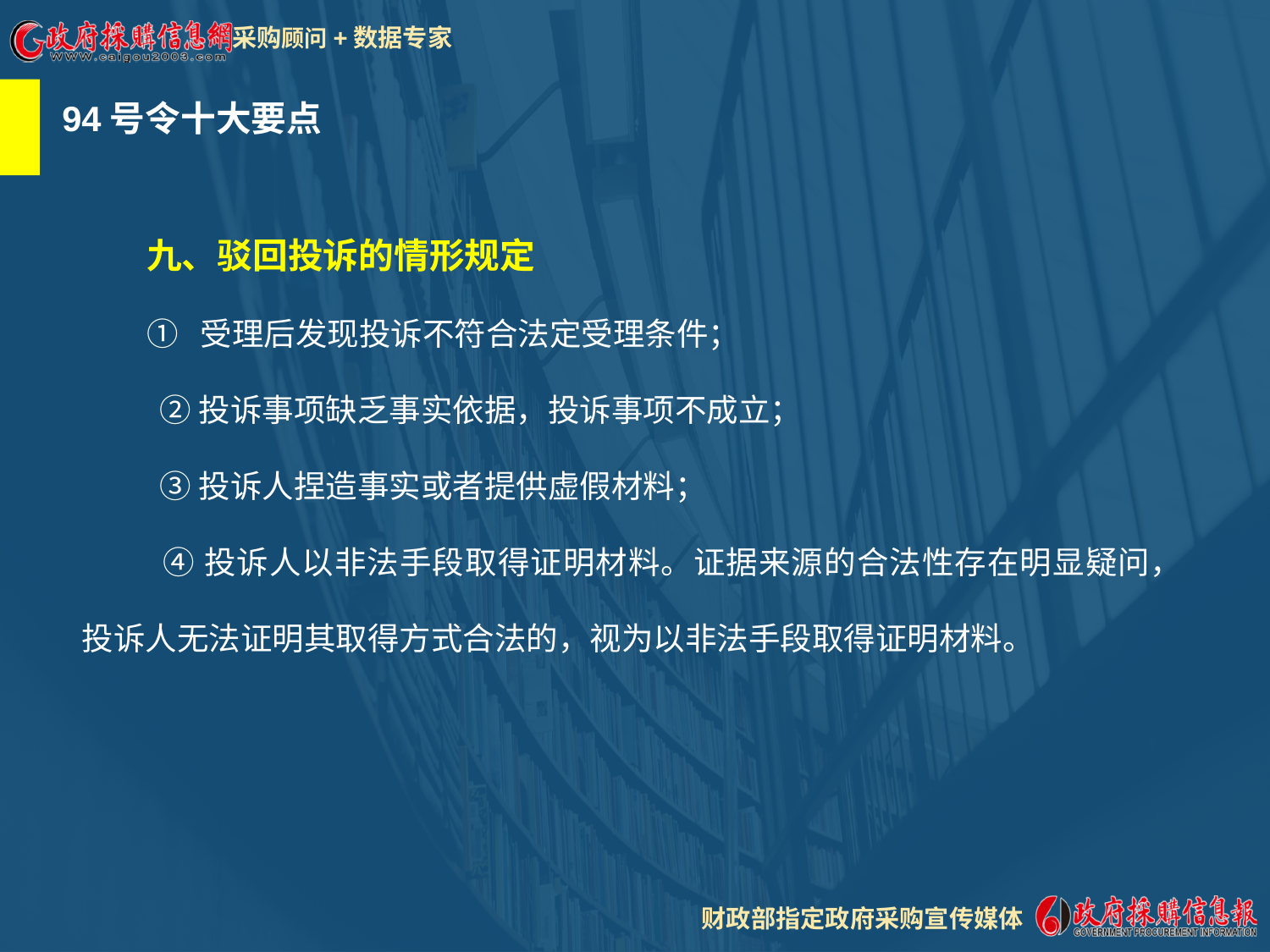

94号令十大要点
       九、驳回投诉的情形规定
         ①  受理后发现投诉不符合法定受理条件；
　　  ② 投诉事项缺乏事实依据，投诉事项不成立；
　　  ③ 投诉人捏造事实或者提供虚假材料；
　　  ④ 投诉人以非法手段取得证明材料。证据来源的合法性存在明显疑问，投诉人无法证明其取得方式合法的，视为以非法手段取得证明材料。